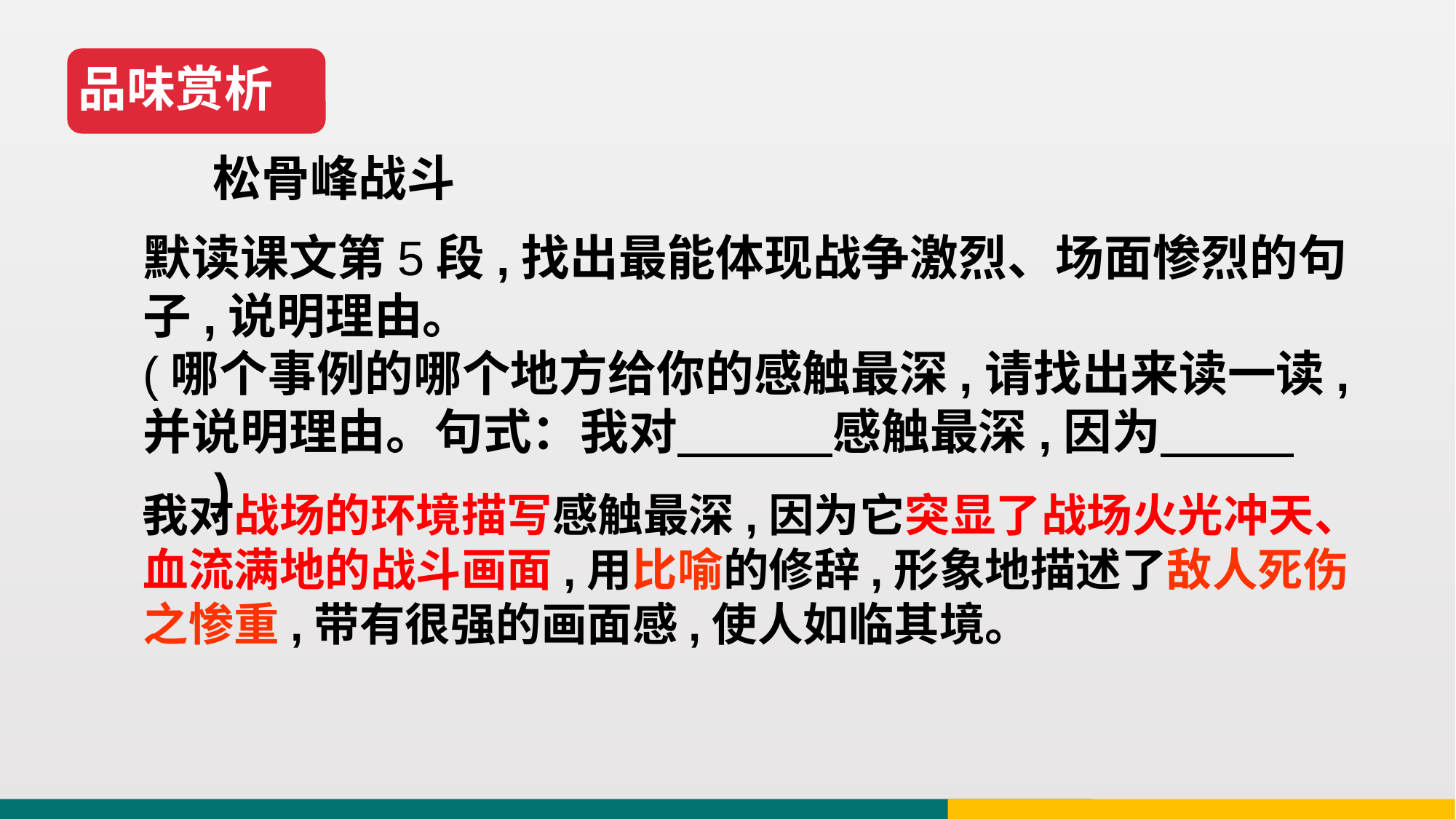

品味赏析
松骨峰战斗
默读课文第5段,找出最能体现战争激烈、场面惨烈的句子,说明理由。
(哪个事例的哪个地方给你的感触最深,请找出来读一读,并说明理由。句式：我对              感触最深,因为              。)
我对战场的环境描写感触最深,因为它突显了战场火光冲天、血流满地的战斗画面,用比喻的修辞,形象地描述了敌人死伤之惨重,带有很强的画面感,使人如临其境。